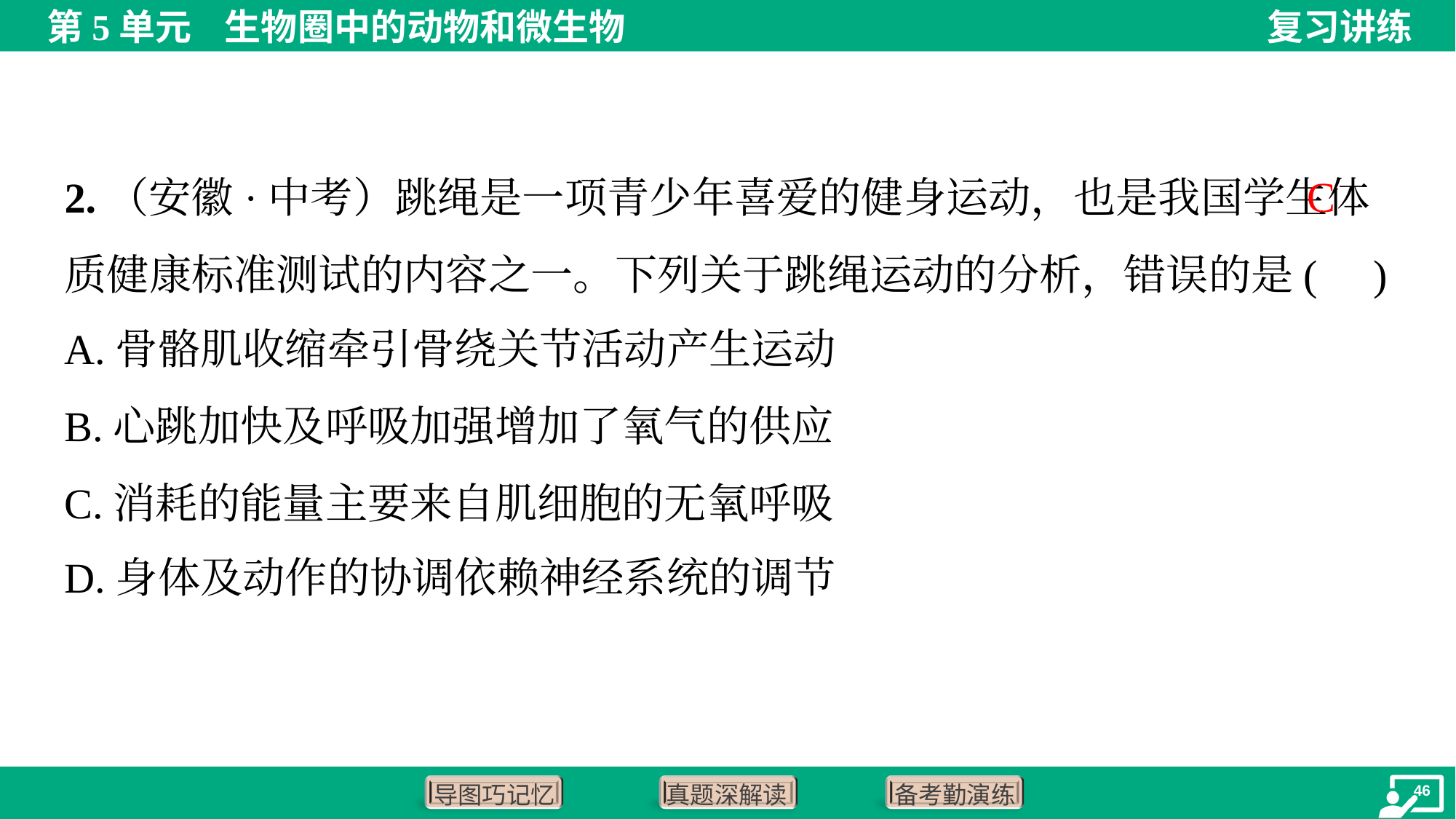

2.（安徽·中考）跳绳是一项青少年喜爱的健身运动，也是我国学生体质健康标准测试的内容之一。下列关于跳绳运动的分析，错误的是(     )
C
A.骨骼肌收缩牵引骨绕关节活动产生运动
B.心跳加快及呼吸加强增加了氧气的供应
C.消耗的能量主要来自肌细胞的无氧呼吸
D.身体及动作的协调依赖神经系统的调节